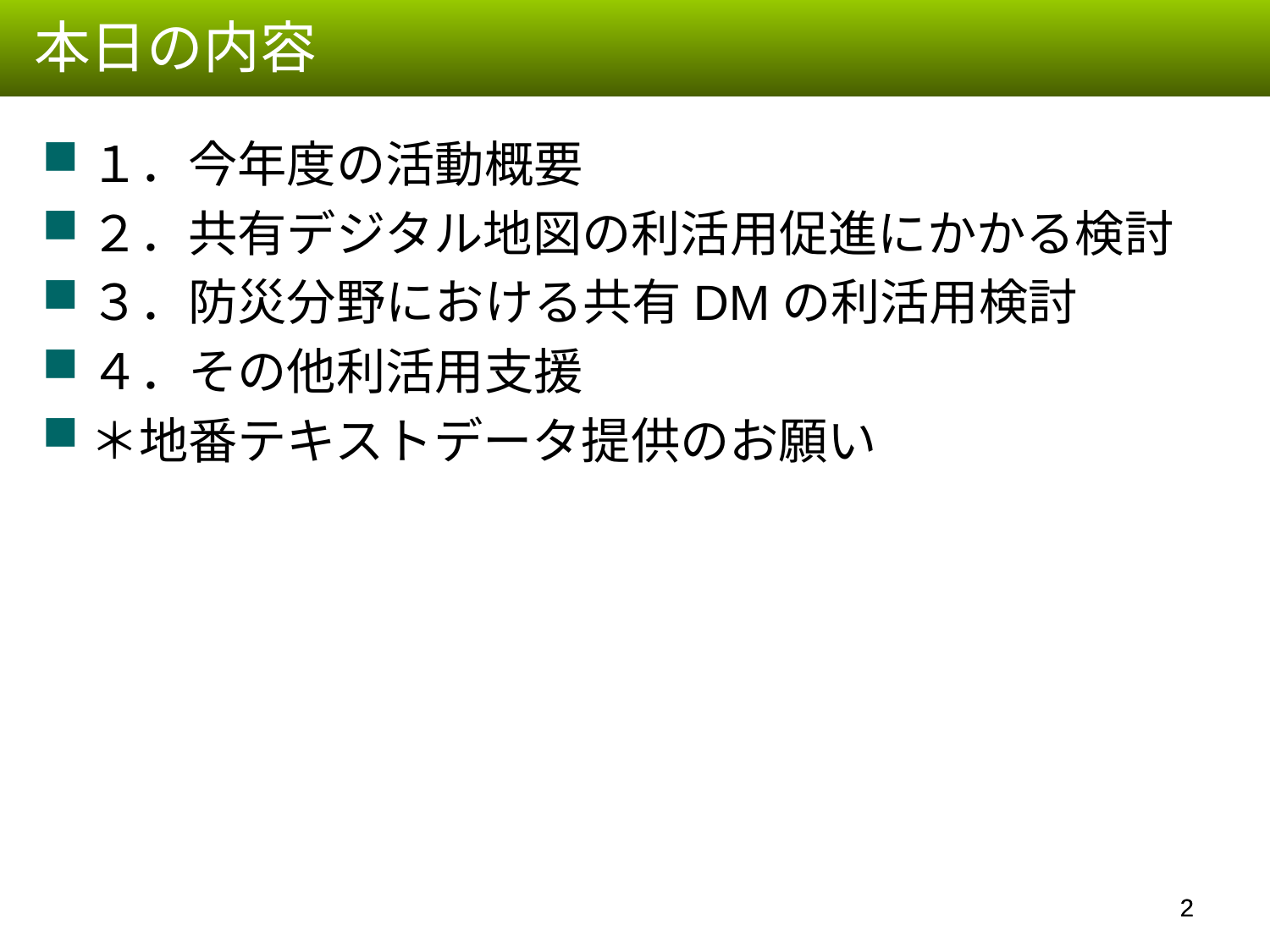

本日の内容
１．今年度の活動概要
２．共有デジタル地図の利活用促進にかかる検討
３．防災分野における共有DMの利活用検討
４．その他利活用支援
＊地番テキストデータ提供のお願い
2
2